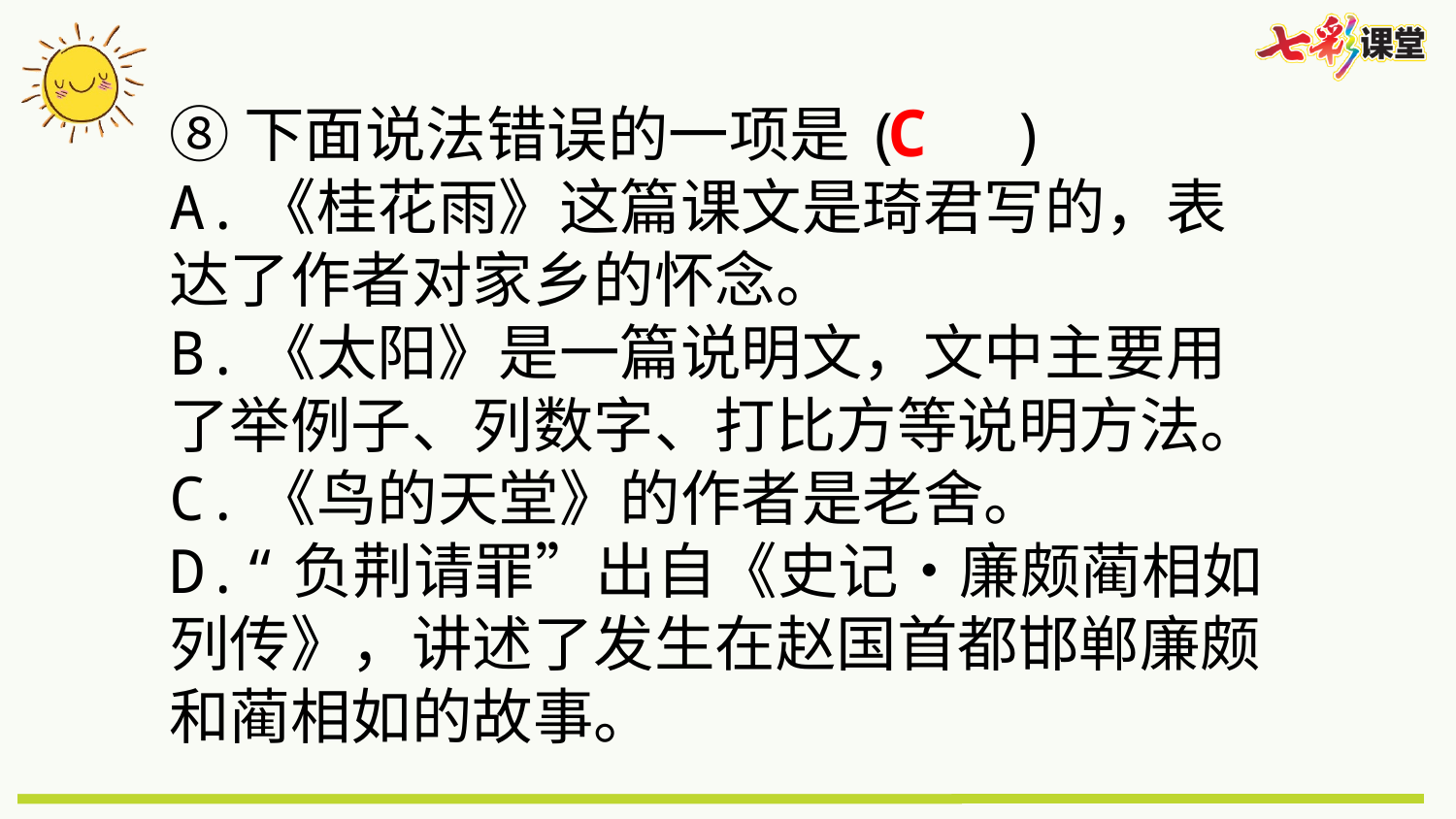

C
⑧下面说法错误的一项是(   )
A.《桂花雨》这篇课文是琦君写的，表达了作者对家乡的怀念。
B.《太阳》是一篇说明文，文中主要用了举例子、列数字、打比方等说明方法。
C.《鸟的天堂》的作者是老舍。
D.“负荆请罪”出自《史记•廉颇蔺相如列传》，讲述了发生在赵国首都邯郸廉颇和蔺相如的故事。